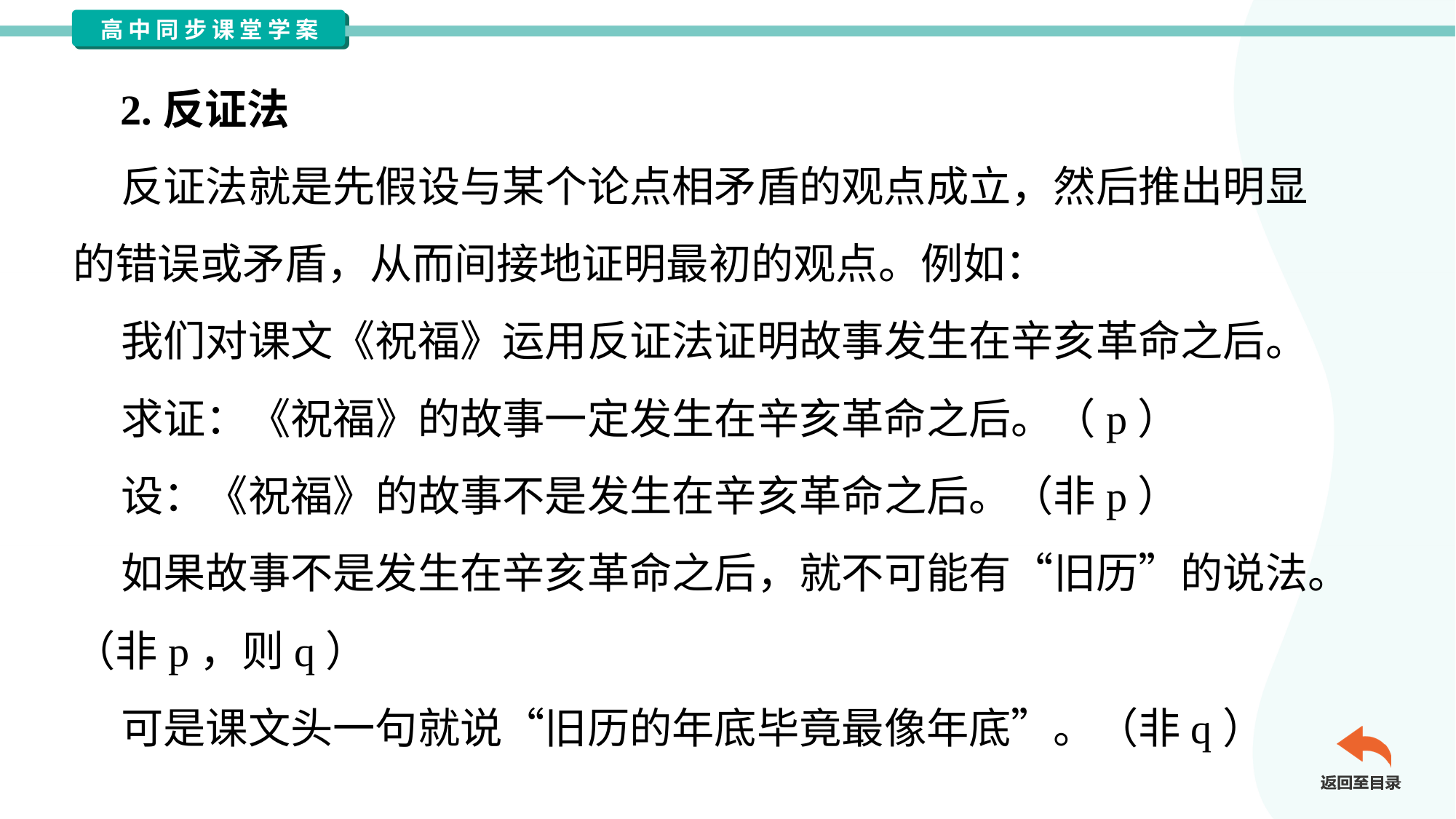

2.反证法
    反证法就是先假设与某个论点相矛盾的观点成立，然后推出明显
的错误或矛盾，从而间接地证明最初的观点。例如：
    我们对课文《祝福》运用反证法证明故事发生在辛亥革命之后。
    求证：《祝福》的故事一定发生在辛亥革命之后。（p）
    设：《祝福》的故事不是发生在辛亥革命之后。（非p）
    如果故事不是发生在辛亥革命之后，就不可能有“旧历”的说法。
（非p，则q）
    可是课文头一句就说“旧历的年底毕竟最像年底”。（非q）